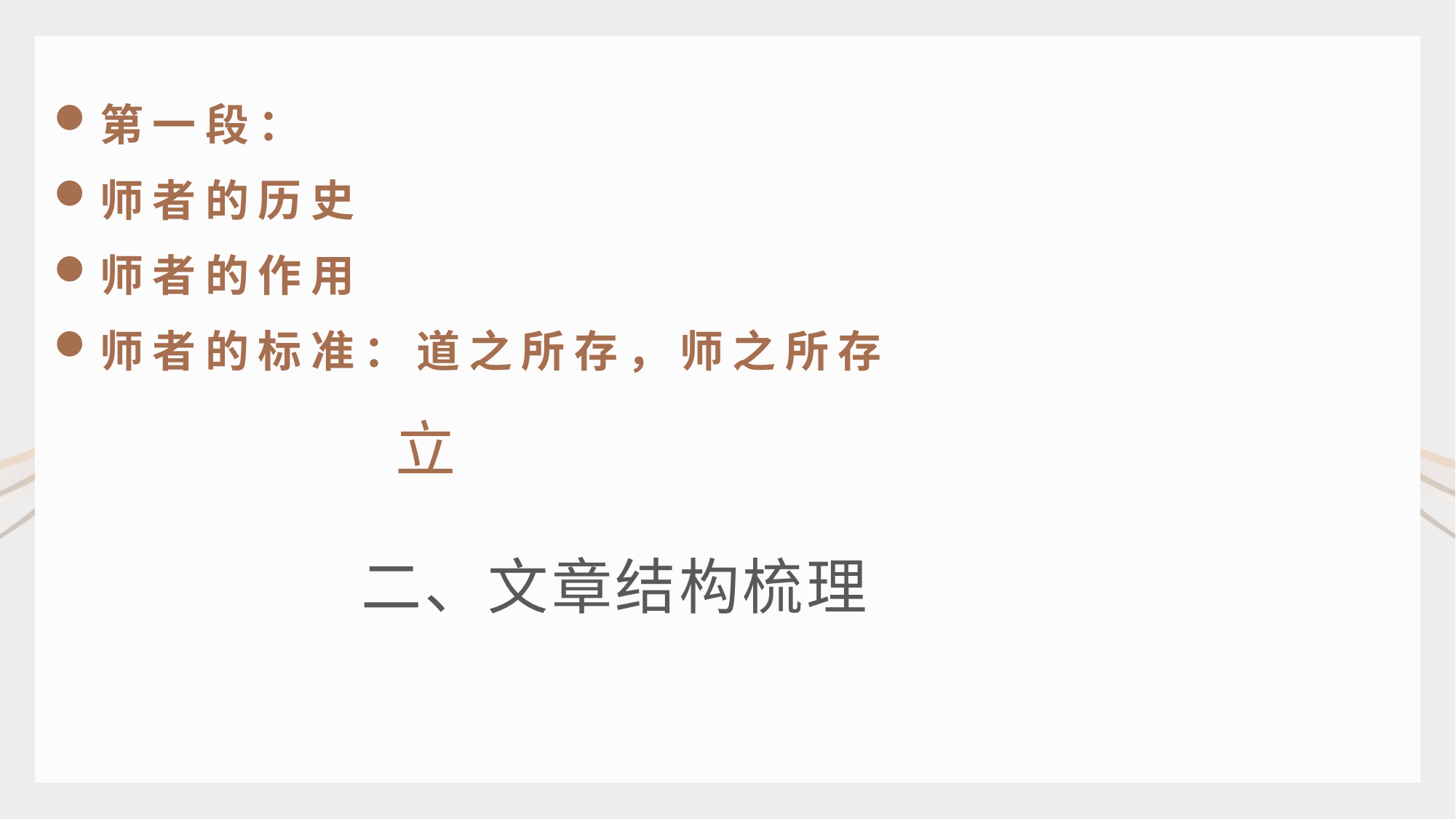

第一段：
师者的历史
师者的作用
师者的标准：道之所存，师之所存

立
二、文章结构梳理